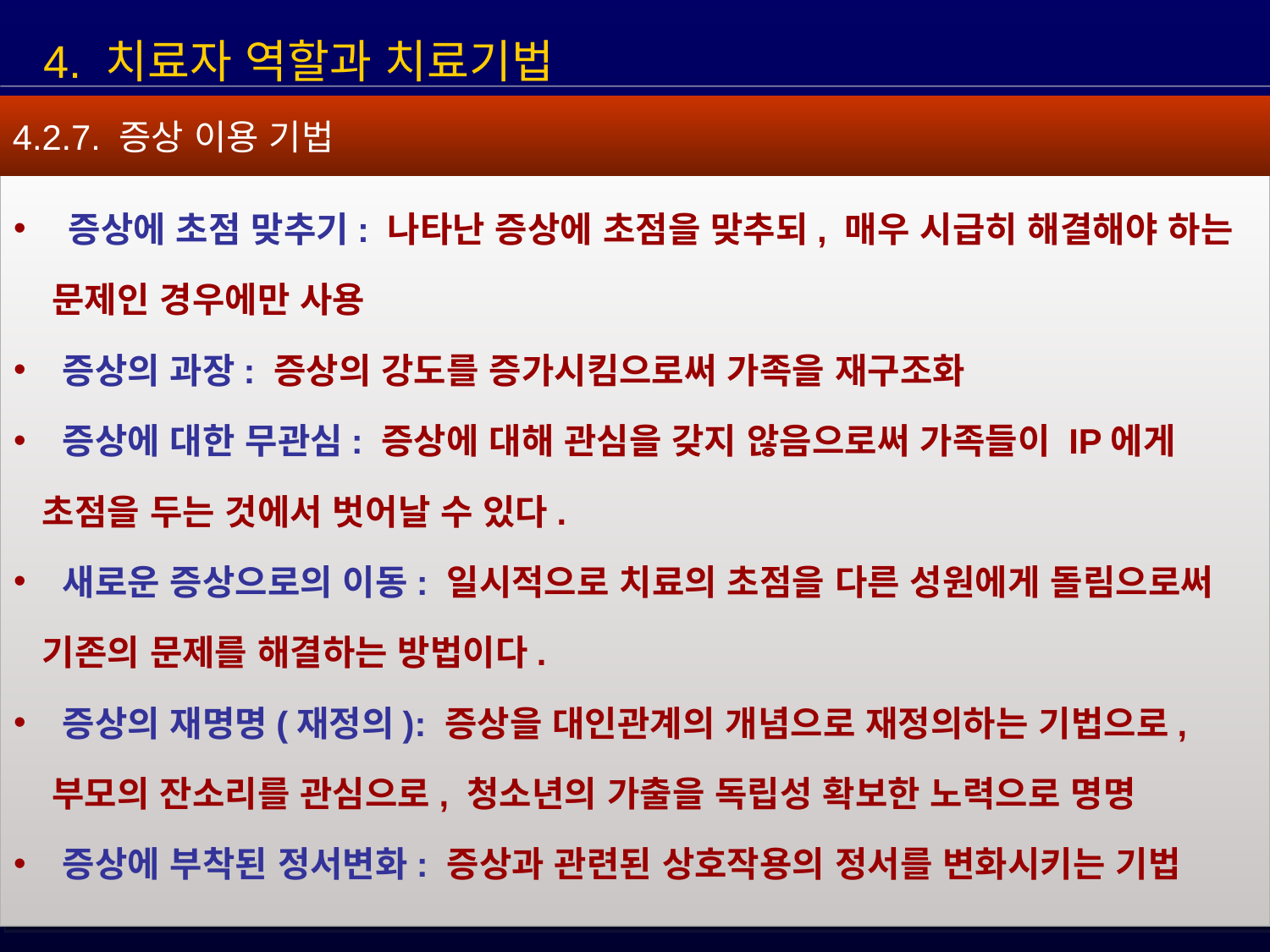

4. 치료자 역할과 치료기법

4.2.7. 증상 이용 기법
  증상에 초점 맞추기: 나타난 증상에 초점을 맞추되, 매우 시급히 해결해야 하는
   문제인 경우에만 사용
 증상의 과장: 증상의 강도를 증가시킴으로써 가족을 재구조화
 증상에 대한 무관심: 증상에 대해 관심을 갖지 않음으로써 가족들이 IP에게
  초점을 두는 것에서 벗어날 수 있다.
 새로운 증상으로의 이동: 일시적으로 치료의 초점을 다른 성원에게 돌림으로써
  기존의 문제를 해결하는 방법이다.
 증상의 재명명(재정의): 증상을 대인관계의 개념으로 재정의하는 기법으로,
   부모의 잔소리를 관심으로, 청소년의 가출을 독립성 확보한 노력으로 명명
 증상에 부착된 정서변화: 증상과 관련된 상호작용의 정서를 변화시키는 기법